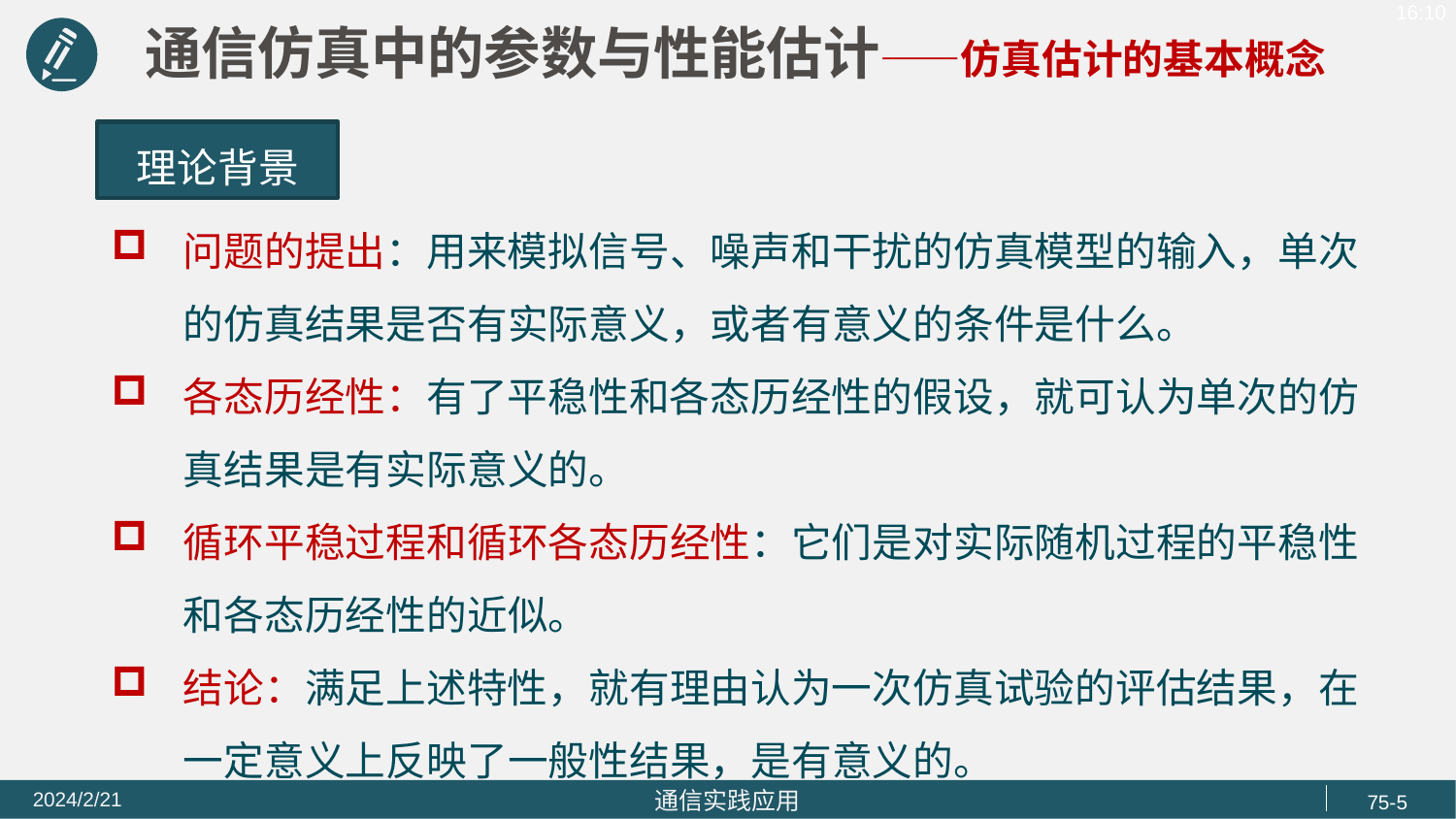

通信仿真中的参数与性能估计——仿真估计的基本概念

理论背景
问题的提出：用来模拟信号、噪声和干扰的仿真模型的输入，单次的仿真结果是否有实际意义，或者有意义的条件是什么。
各态历经性：有了平稳性和各态历经性的假设，就可认为单次的仿真结果是有实际意义的。
循环平稳过程和循环各态历经性：它们是对实际随机过程的平稳性和各态历经性的近似。
结论：满足上述特性，就有理由认为一次仿真试验的评估结果，在一定意义上反映了一般性结果，是有意义的。